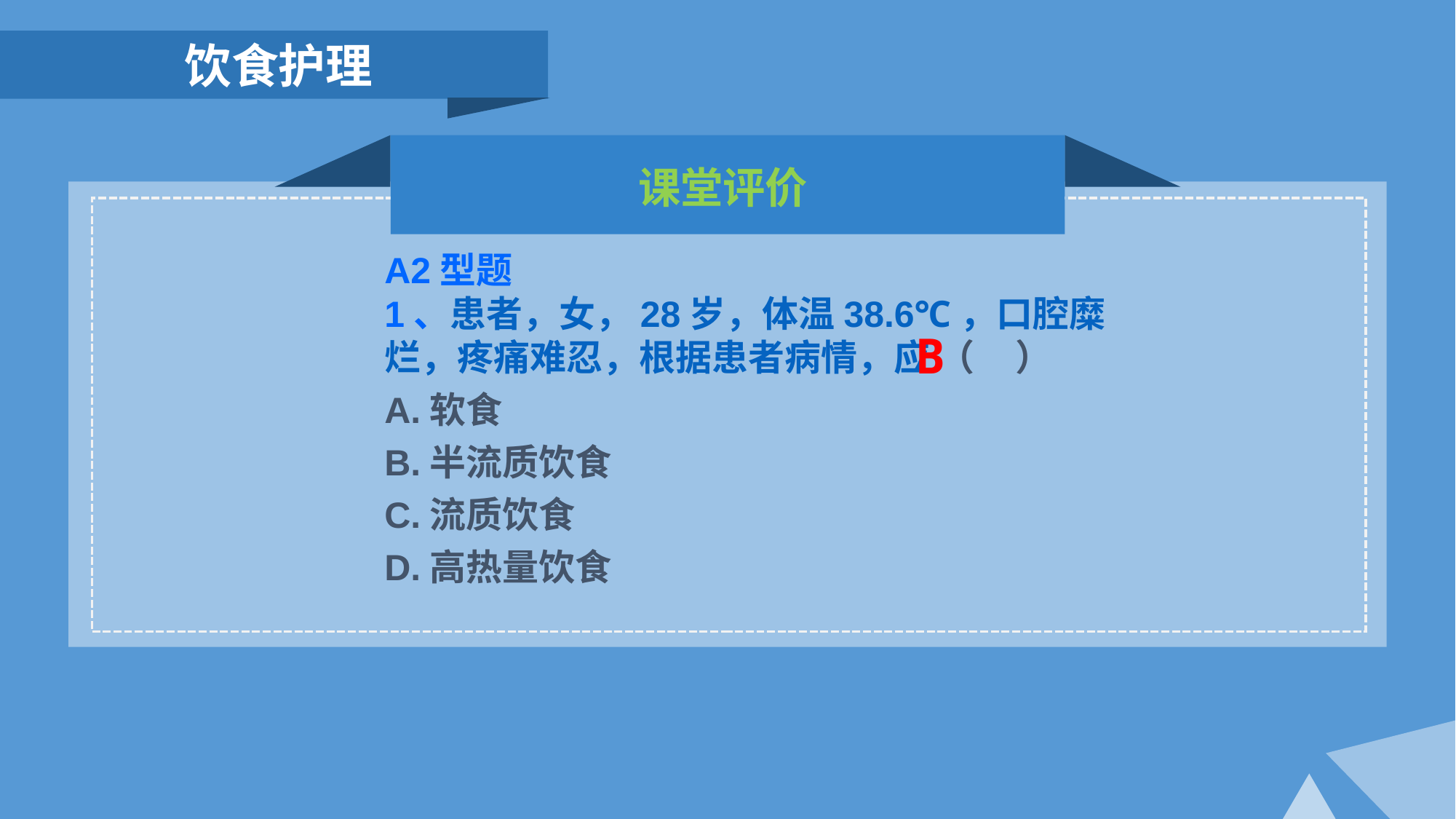

饮食护理

课堂评价

A2型题
1、患者，女，28岁，体温38.6℃，口腔糜烂，疼痛难忍，根据患者病情，应 （     ）
A.软食
B.半流质饮食
C.流质饮食
D.高热量饮食

B